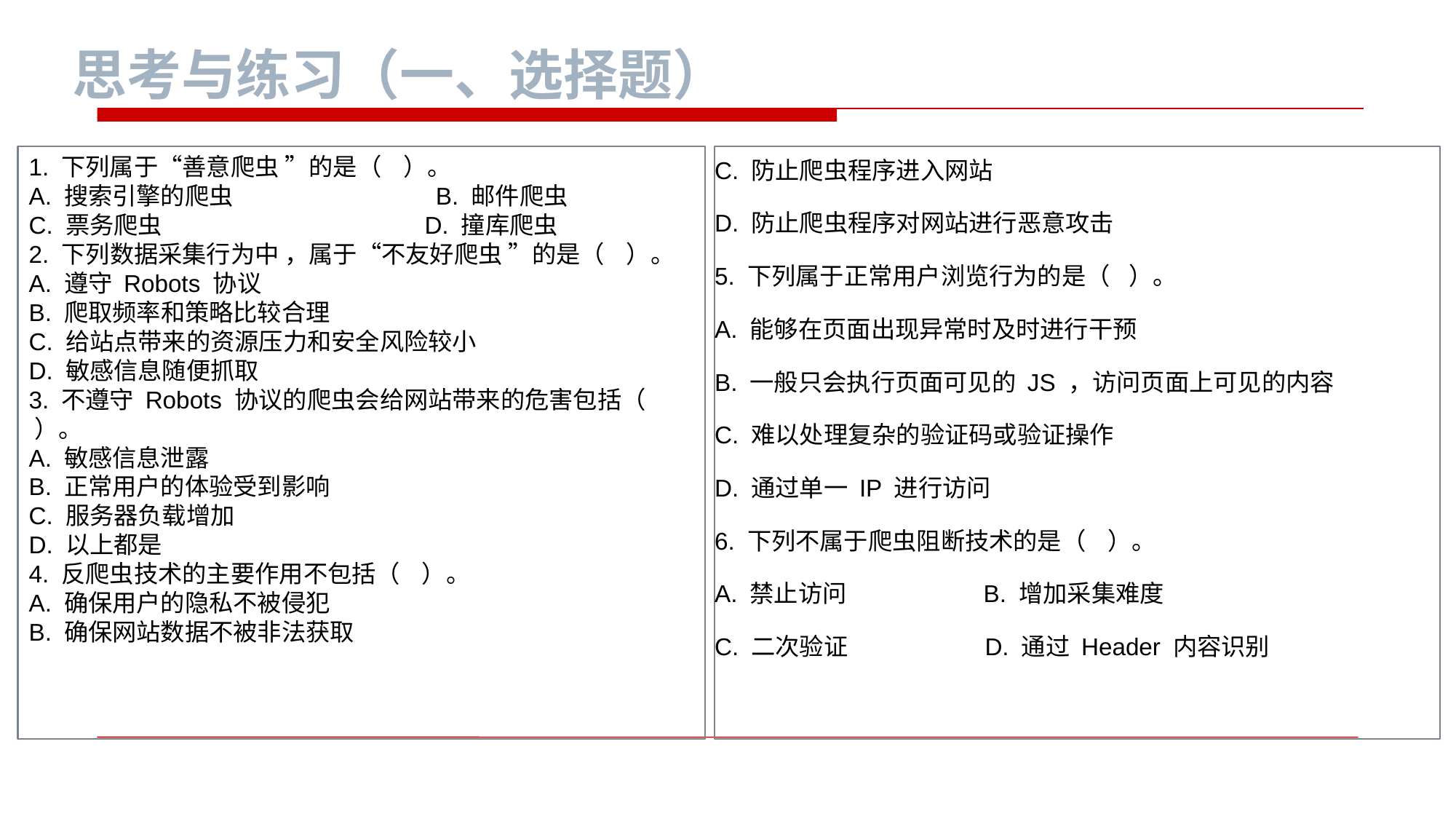

思考与练习（一、选择题）
1. 下列属于“善意爬虫 ”的是（    ）。
A. 搜索引擎的爬虫                                    B. 邮件爬虫
C. 票务爬虫                                               D. 撞库爬虫
2. 下列数据采集行为中 ，属于“不友好爬虫 ”的是（    ）。
A. 遵守 Robots 协议
B. 爬取频率和策略比较合理
C. 给站点带来的资源压力和安全风险较小
D. 敏感信息随便抓取
3. 不遵守 Robots 协议的爬虫会给网站带来的危害包括（    ）。
A. 敏感信息泄露
B. 正常用户的体验受到影响
C. 服务器负载增加
D. 以上都是
4. 反爬虫技术的主要作用不包括（    ）。
A. 确保用户的隐私不被侵犯
B. 确保网站数据不被非法获取

C. 防止爬虫程序进入网站
D. 防止爬虫程序对网站进行恶意攻击
5. 下列属于正常用户浏览行为的是（    ）。
A. 能够在页面出现异常时及时进行干预
B. 一般只会执行页面可见的 JS ，访问页面上可见的内容
C. 难以处理复杂的验证码或验证操作
D. 通过单一 IP 进行访问
6. 下列不属于爬虫阻断技术的是（    ）。
A. 禁止访问                        B. 增加采集难度
C. 二次验证                        D. 通过 Header 内容识别